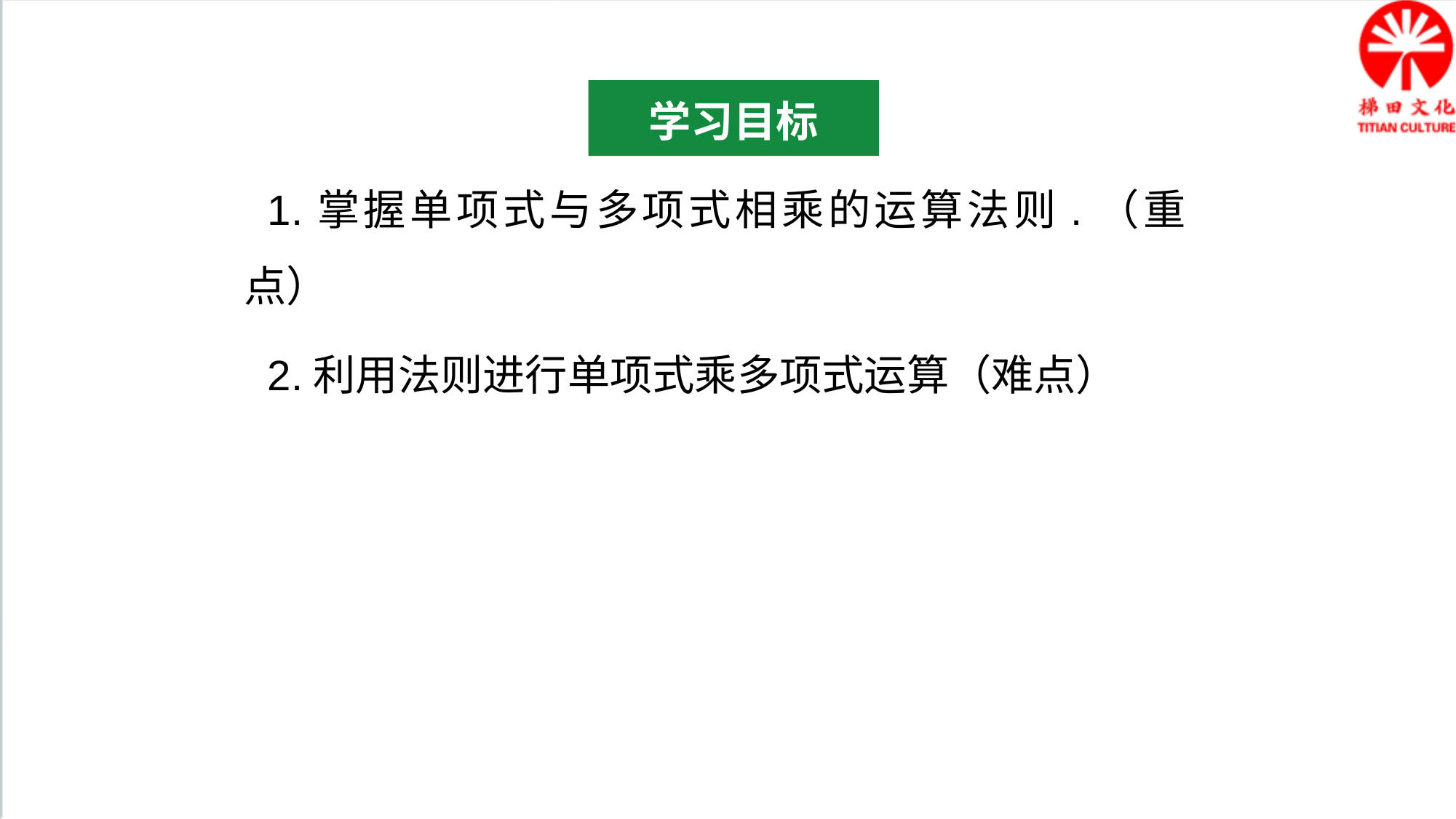

学习目标
1.掌握单项式与多项式相乘的运算法则.（重点）
2.利用法则进行单项式乘多项式运算（难点）